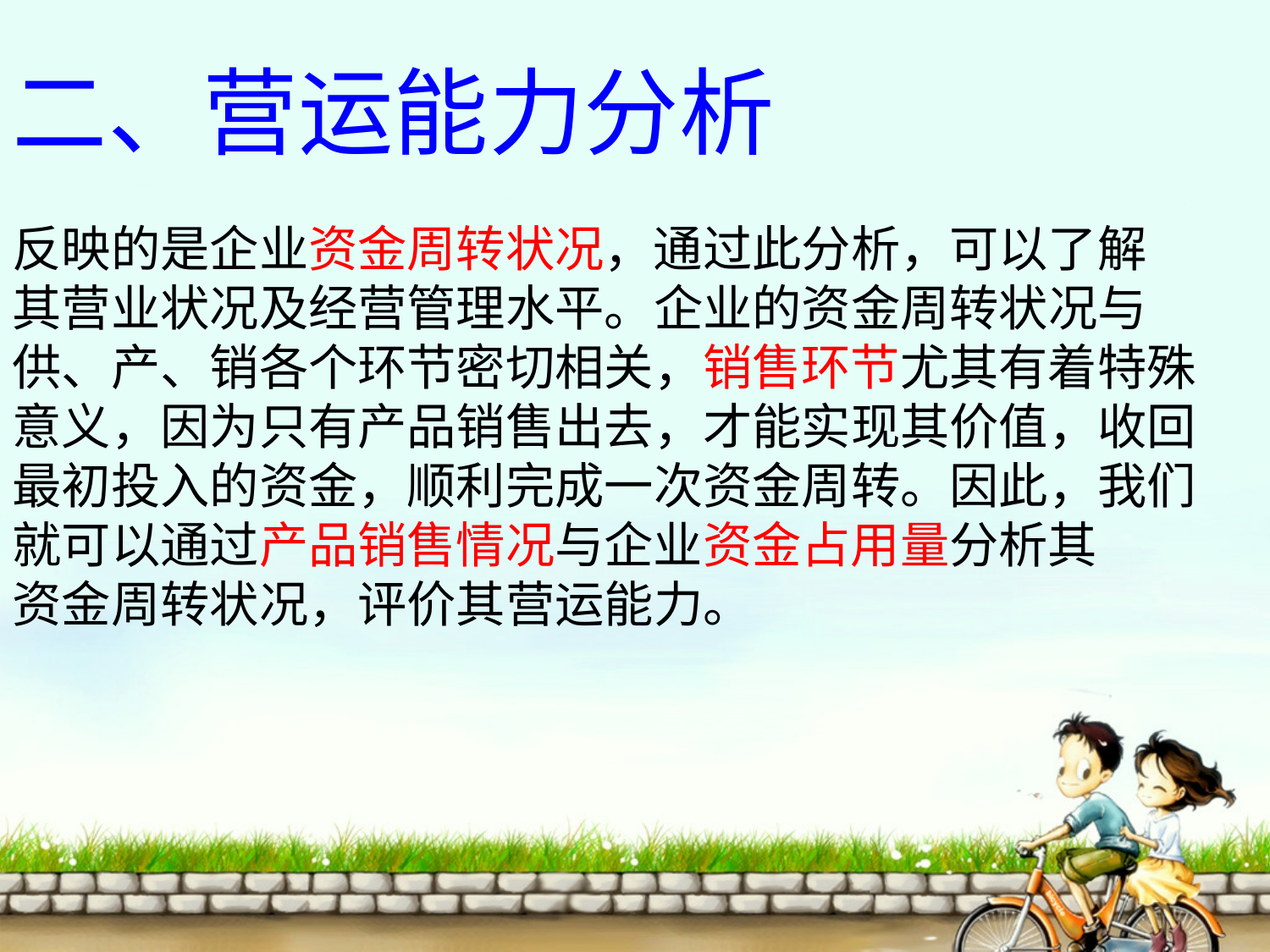

二、营运能力分析

反映的是企业资金周转状况，通过此分析，可以了解
其营业状况及经营管理水平。企业的资金周转状况与
供、产、销各个环节密切相关，销售环节尤其有着特殊
意义，因为只有产品销售出去，才能实现其价值，收回
最初投入的资金，顺利完成一次资金周转。因此，我们
就可以通过产品销售情况与企业资金占用量分析其
资金周转状况，评价其营运能力。